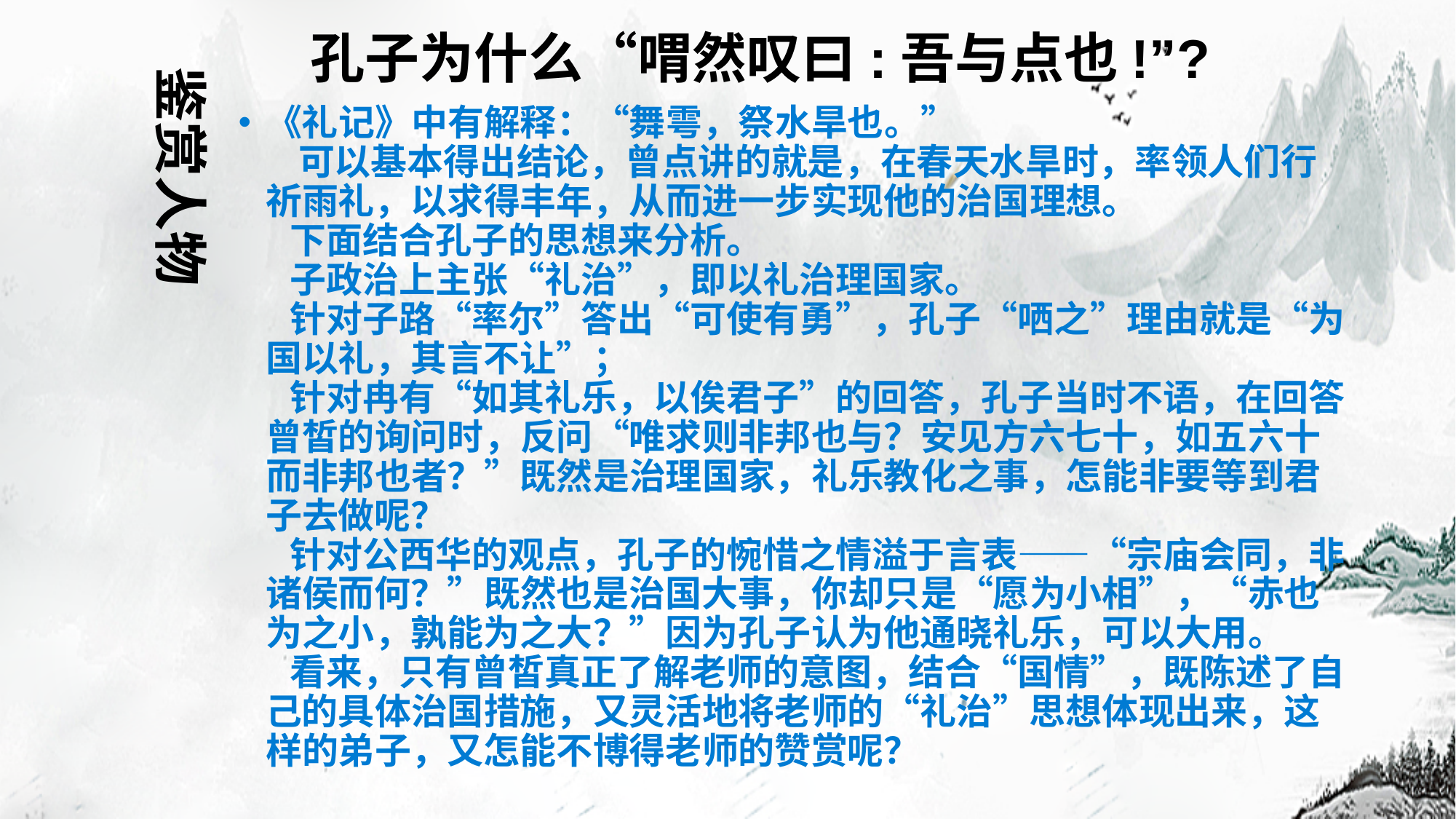

# 孔子为什么“喟然叹曰:吾与点也!”?
鉴赏人物
《礼记》中有解释：“舞雩，祭水旱也。”
    可以基本得出结论，曾点讲的就是，在春天水旱时，率领人们行祈雨礼，以求得丰年，从而进一步实现他的治国理想。
   下面结合孔子的思想来分析。
   子政治上主张“礼治”，即以礼治理国家。
   针对子路“率尔”答出“可使有勇”，孔子“哂之”理由就是“为国以礼，其言不让”；
   针对冉有“如其礼乐，以俟君子”的回答，孔子当时不语，在回答曾皙的询问时，反问“唯求则非邦也与？安见方六七十，如五六十而非邦也者？”既然是治理国家，礼乐教化之事，怎能非要等到君子去做呢？
   针对公西华的观点，孔子的惋惜之情溢于言表——“宗庙会同，非诸侯而何？”既然也是治国大事，你却只是“愿为小相”，“赤也为之小，孰能为之大？”因为孔子认为他通晓礼乐，可以大用。
   看来，只有曾皙真正了解老师的意图，结合“国情”，既陈述了自己的具体治国措施，又灵活地将老师的“礼治”思想体现出来，这样的弟子，又怎能不博得老师的赞赏呢？